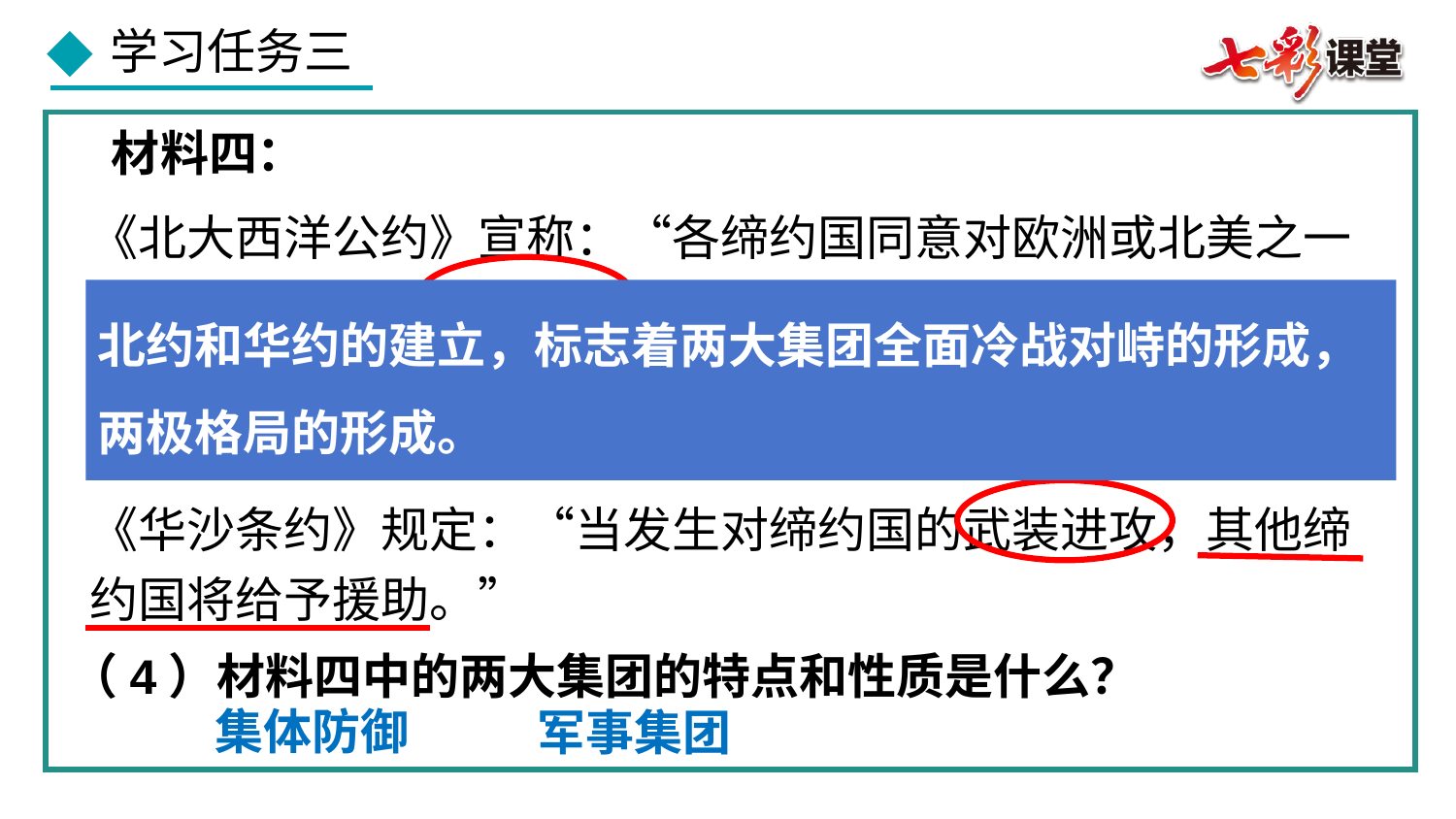

材料四：
《北大西洋公约》宣称：“各缔约国同意对欧洲或北美之一或整个缔约国的武装进攻，应视为对缔约国全体之攻击。各缔约国可采取必要之行动，包括武力……各缔约国决心维护共同的社会制度和文化传统”

北约和华约的建立，标志着两大集团全面冷战对峙的形成，
两极格局的形成。

《华沙条约》规定：“当发生对缔约国的武装进攻，其他缔约国将给予援助。”

（4）材料四中的两大集团的特点和性质是什么？
集体防御
军事集团